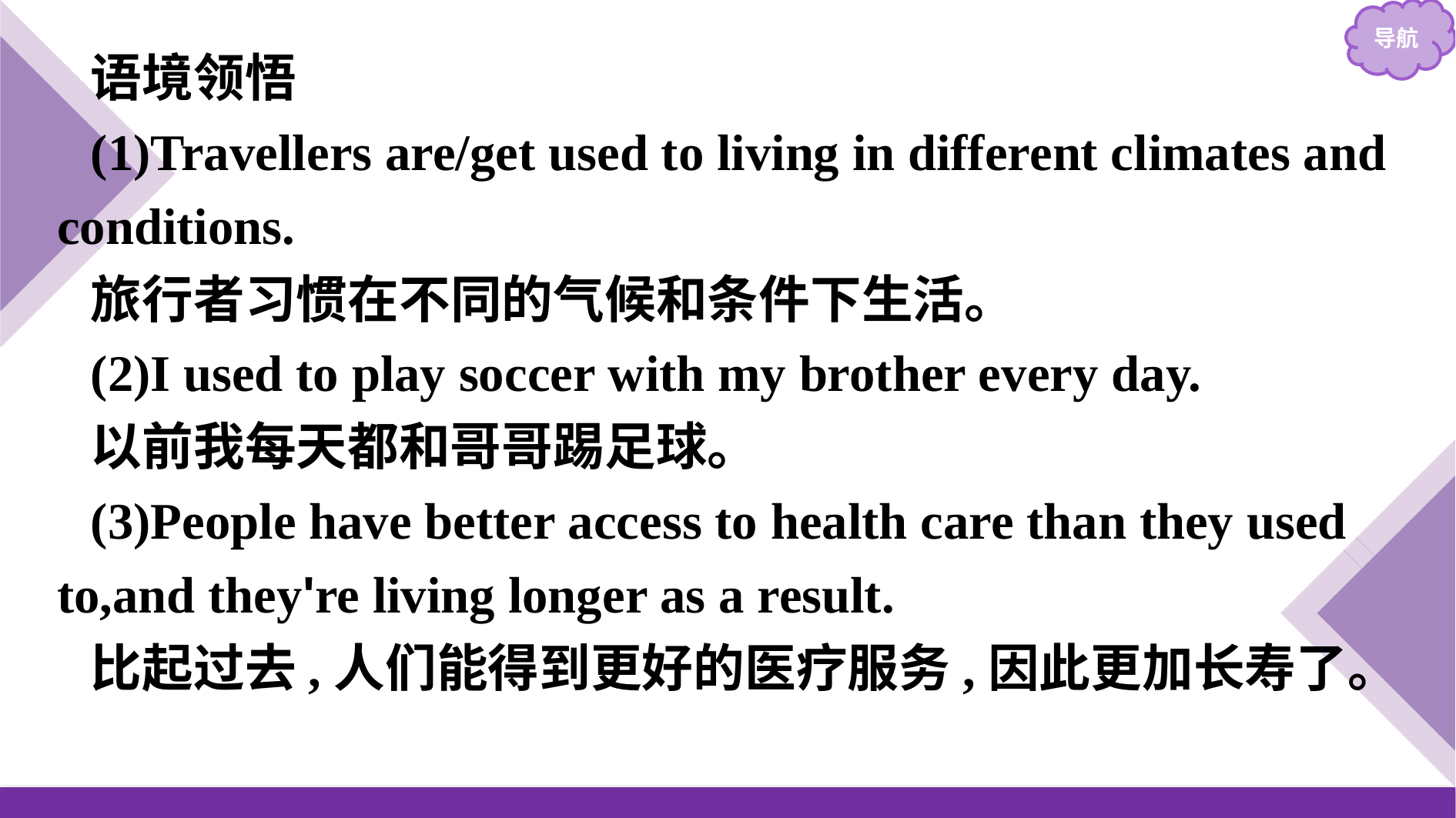

语境领悟
(1)Travellers are/get used to living in different climates and conditions.
旅行者习惯在不同的气候和条件下生活。
(2)I used to play soccer with my brother every day.
以前我每天都和哥哥踢足球。
(3)People have better access to health care than they used to,and they're living longer as a result.
比起过去,人们能得到更好的医疗服务,因此更加长寿了。